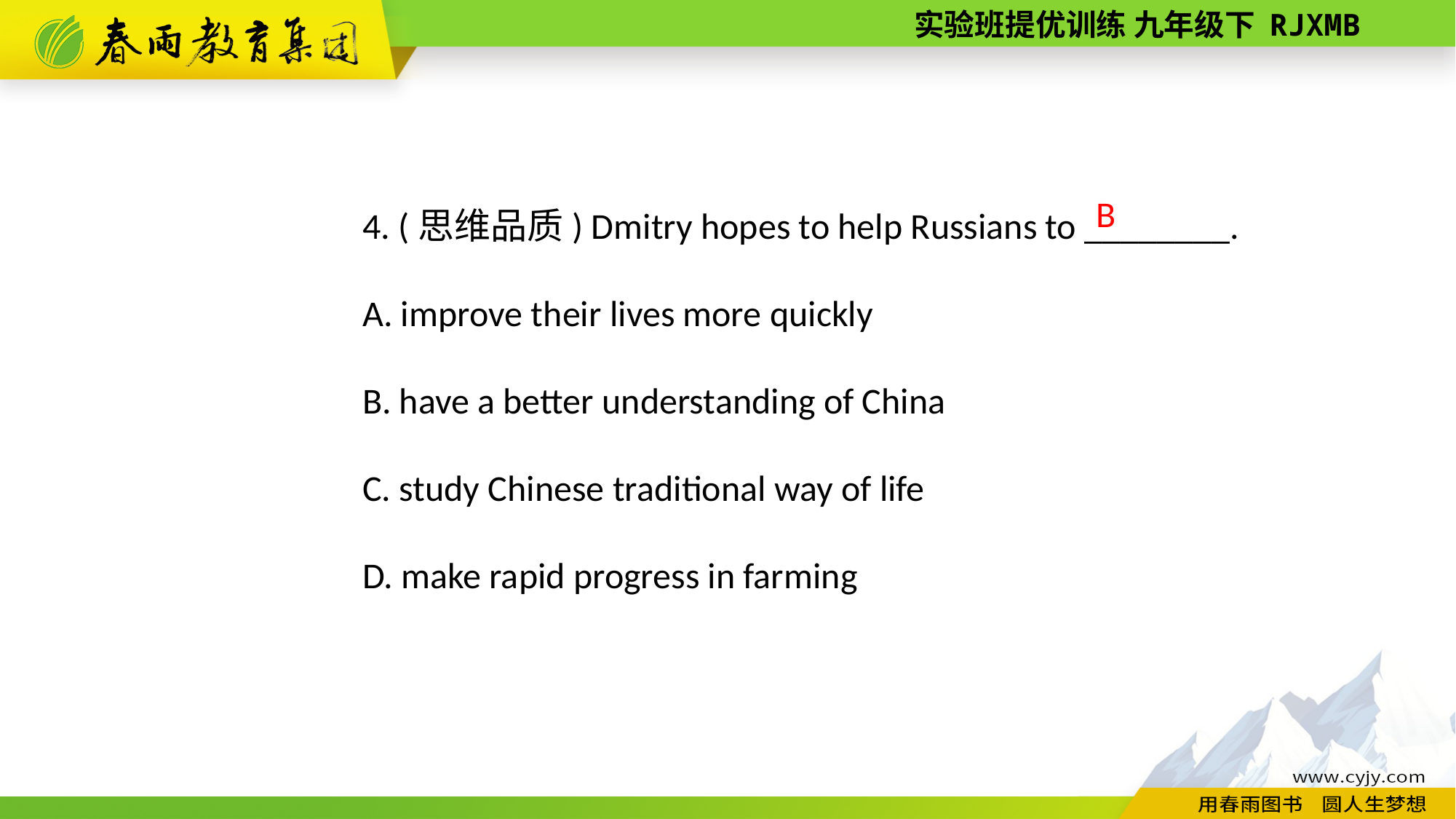

4. (思维品质) Dmitry hopes to help Russians to ________.
A. improve their lives more quickly
B. have a better understanding of China
C. study Chinese traditional way of life
D. make rapid progress in farming
B